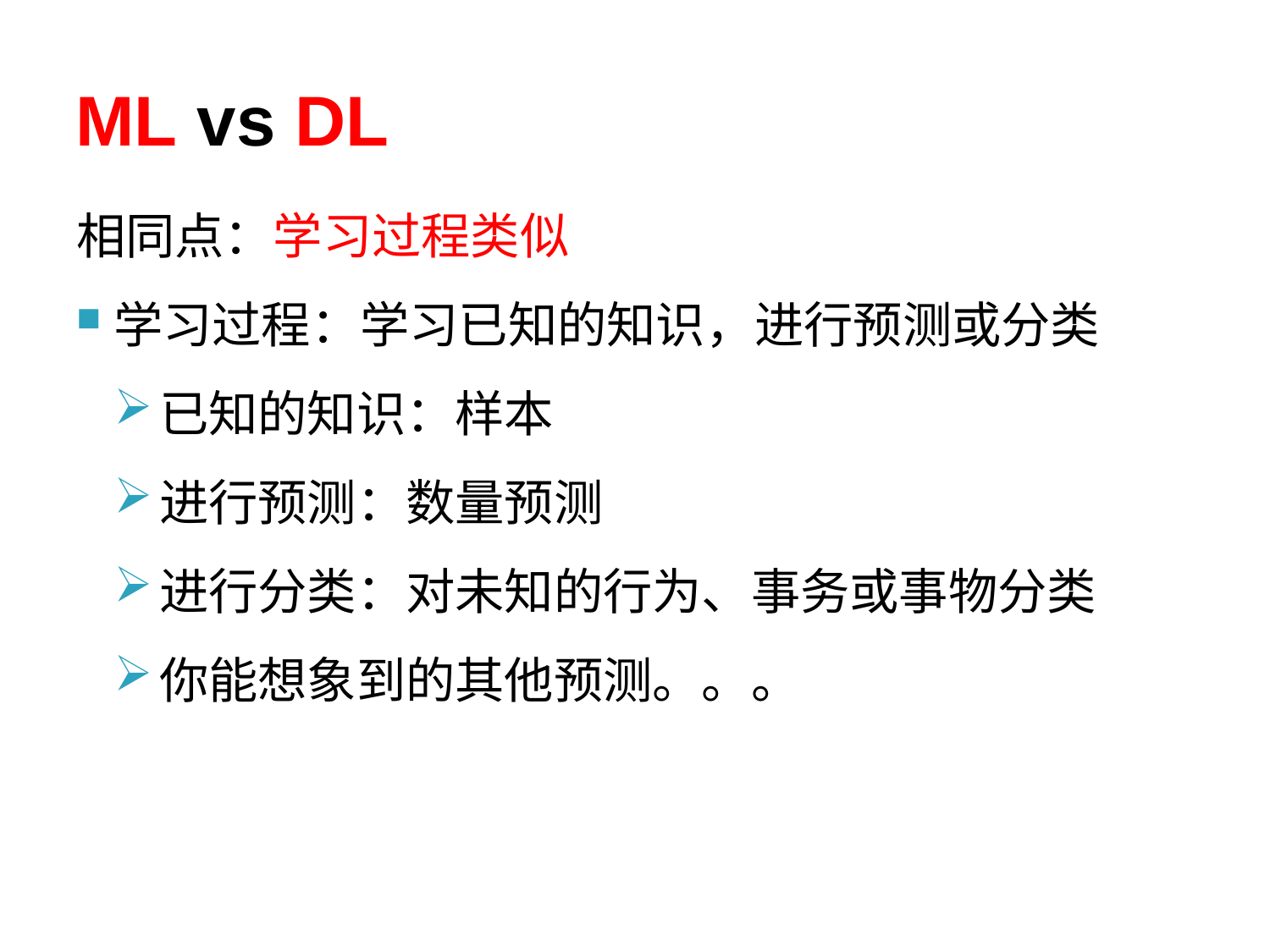

# ML vs DL
相同点：学习过程类似
学习过程：学习已知的知识，进行预测或分类
已知的知识：样本
进行预测：数量预测
进行分类：对未知的行为、事务或事物分类
你能想象到的其他预测。。。